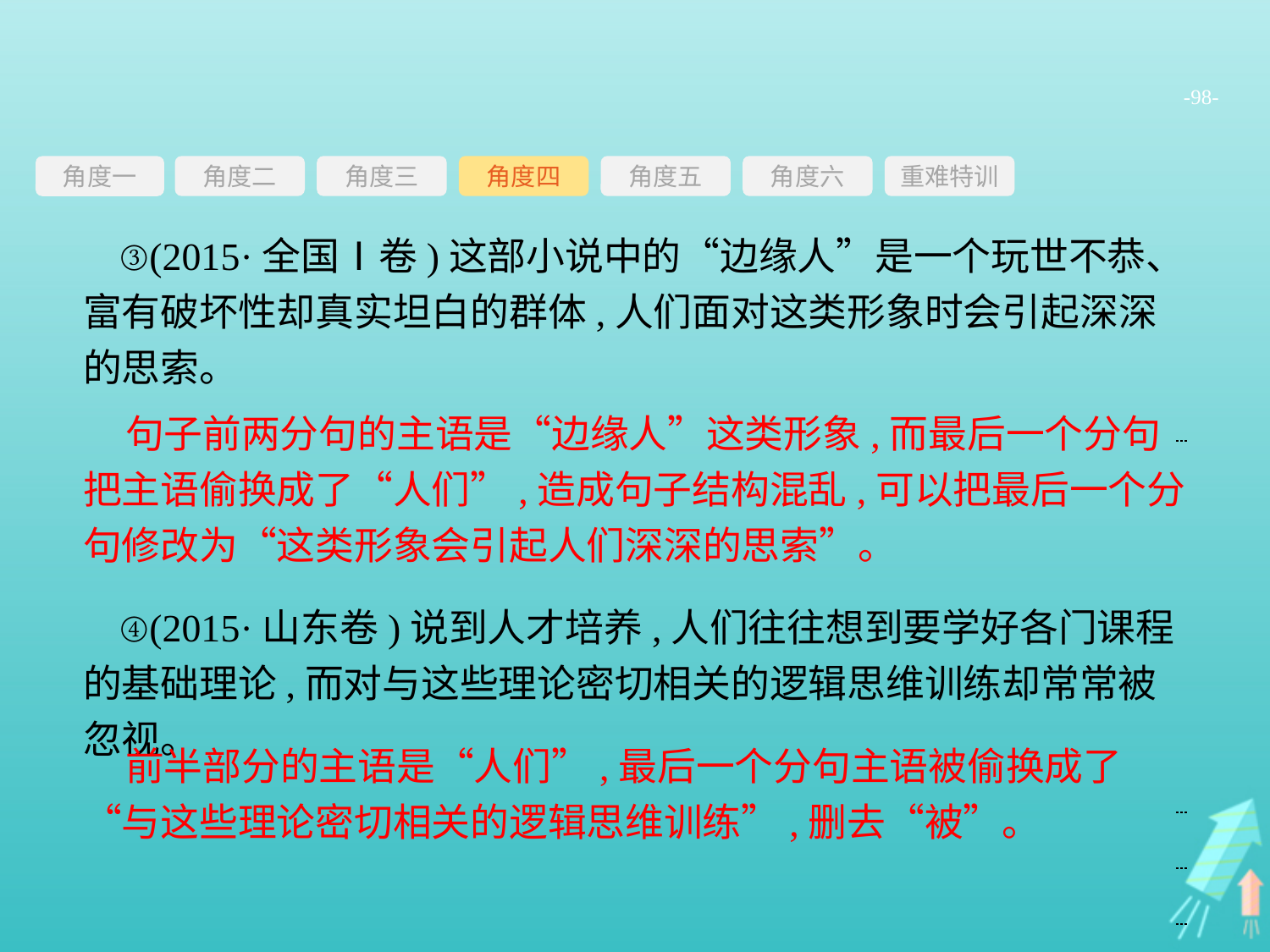

-98-
角度三
角度四
角度五
角度六
重难特训
角度二
角度一
③(2015·全国Ⅰ卷)这部小说中的“边缘人”是一个玩世不恭、富有破坏性却真实坦白的群体,人们面对这类形象时会引起深深的思索。

句子前两分句的主语是“边缘人”这类形象,而最后一个分句把主语偷换成了“人们”,造成句子结构混乱,可以把最后一个分句修改为“这类形象会引起人们深深的思索”。
④(2015·山东卷)说到人才培养,人们往往想到要学好各门课程的基础理论,而对与这些理论密切相关的逻辑思维训练却常常被忽视。

前半部分的主语是“人们”,最后一个分句主语被偷换成了“与这些理论密切相关的逻辑思维训练”,删去“被”。